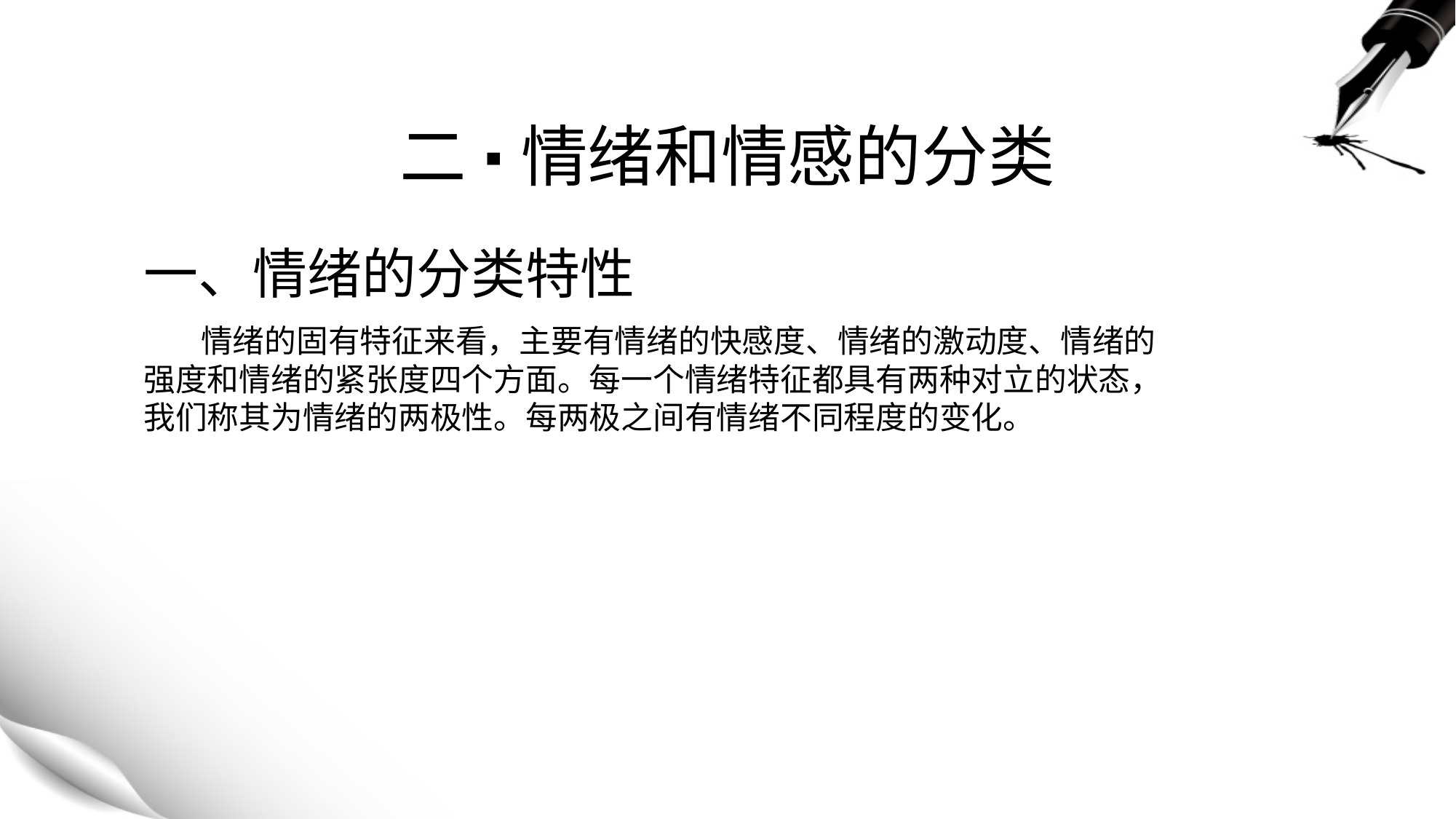

# 二·情绪和情感的分类
一、情绪的分类特性
       情绪的固有特征来看，主要有情绪的快感度、情绪的激动度、情绪的强度和情绪的紧张度四个方面。每一个情绪特征都具有两种对立的状态，我们称其为情绪的两极性。每两极之间有情绪不同程度的变化。